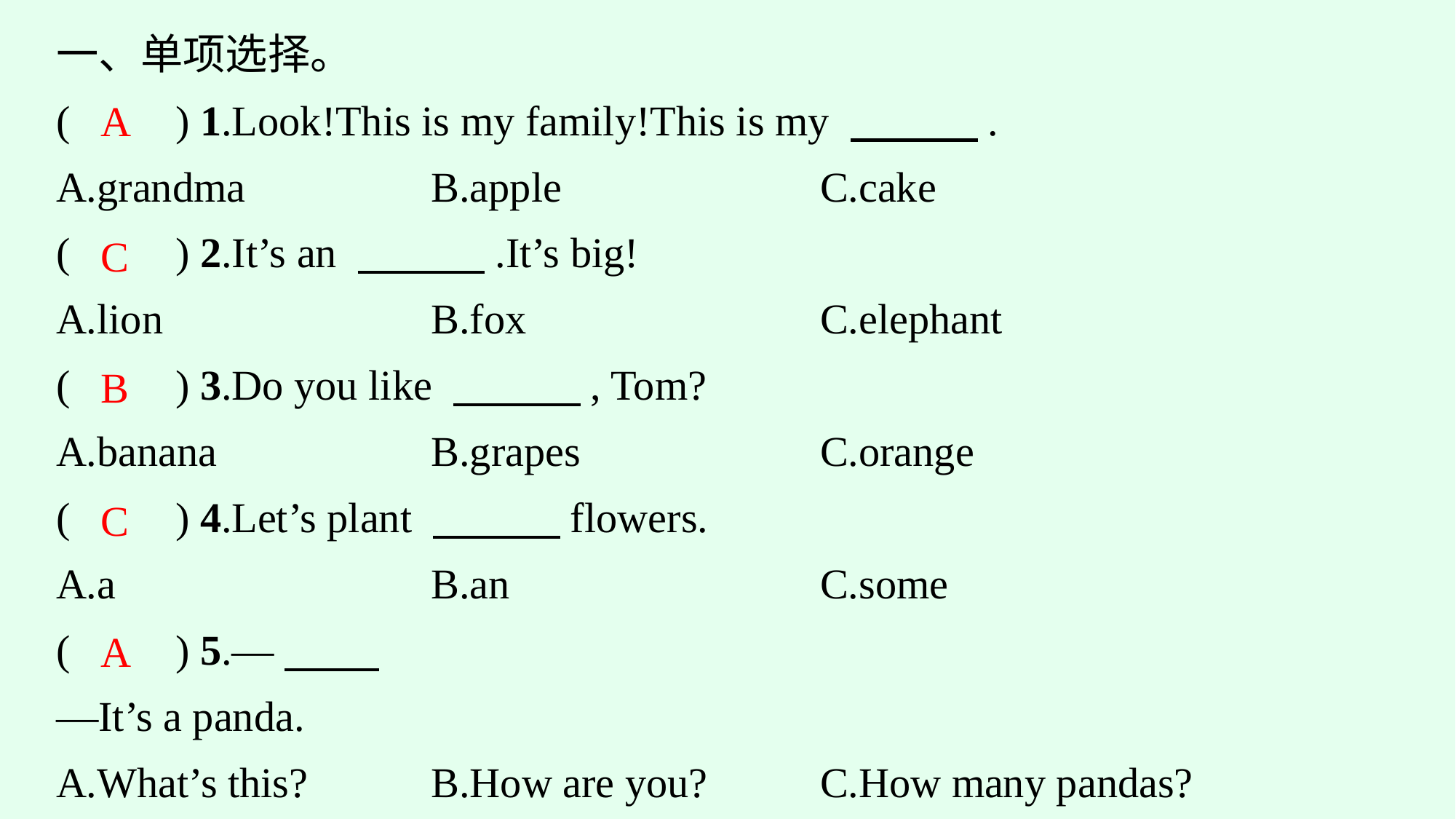

一、单项选择。
(　　) 1.Look!This is my family!This is my 　　　.
A.grandma　　　　	B.apple　　　　　	C.cake
(　　) 2.It’s an 　　　.It’s big!
A.lion			B.fox				C.elephant
(　　) 3.Do you like 　　　, Tom?
A.banana		B.grapes			C.orange
(　　) 4.Let’s plant 　　　flowers.
A.a			B.an				C.some
(　　) 5.—
—It’s a panda.
A.What’s this?		B.How are you?		C.How many pandas?
A
C
B
C
A